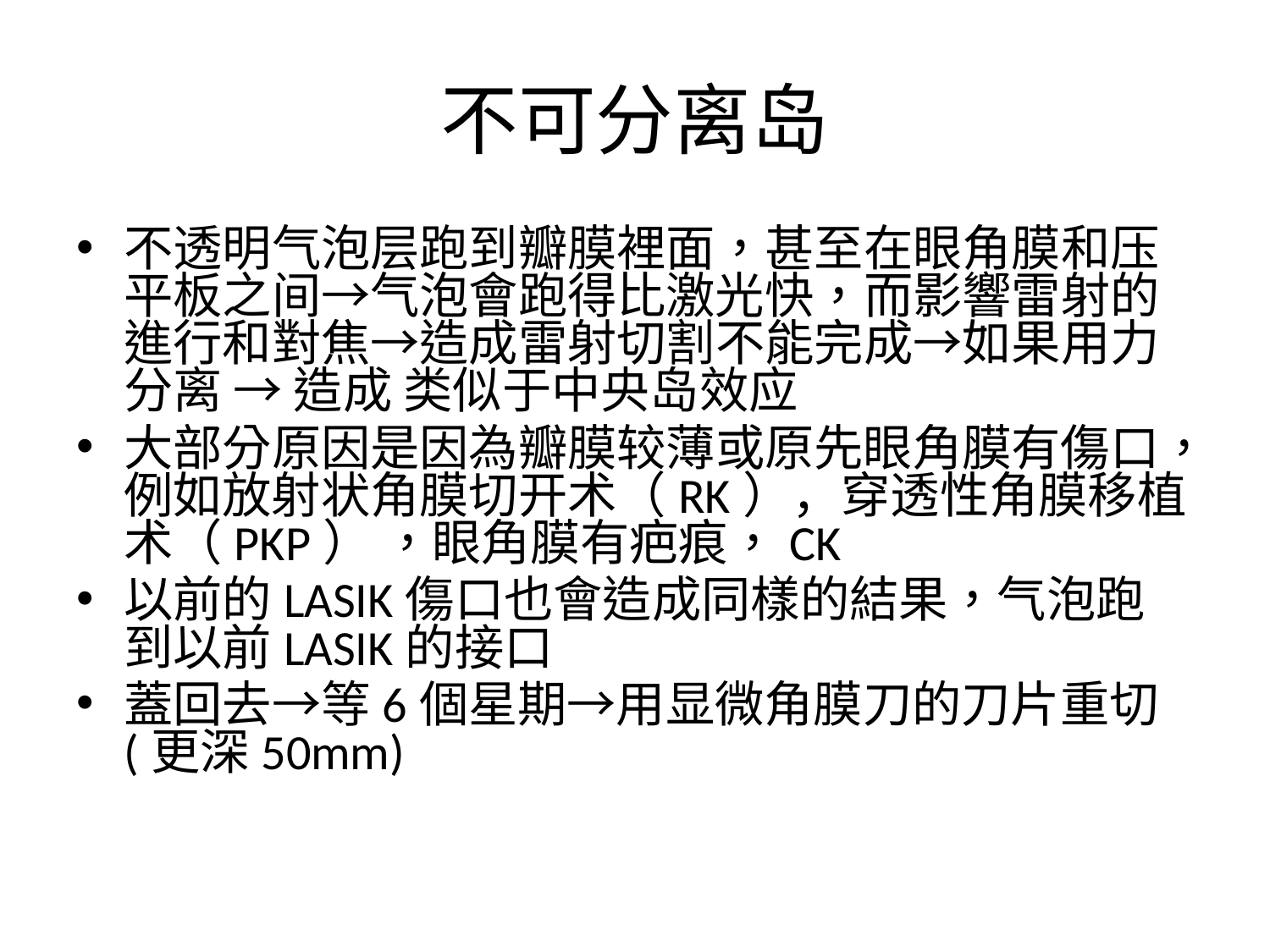

# 不可分离岛
不透明气泡层跑到瓣膜裡面，甚至在眼角膜和压平板之间→气泡會跑得比激光快，而影響雷射的進行和對焦→造成雷射切割不能完成→如果用力分离 → 造成 类似于中央岛效应
大部分原因是因為瓣膜较薄或原先眼角膜有傷口，例如放射状角膜切开术（RK），穿透性角膜移植术（PKP） ，眼角膜有疤痕，CK
以前的LASIK傷口也會造成同樣的結果，气泡跑到以前LASIK的接口
蓋回去→等6個星期→用显微角膜刀的刀片重切(更深50mm)